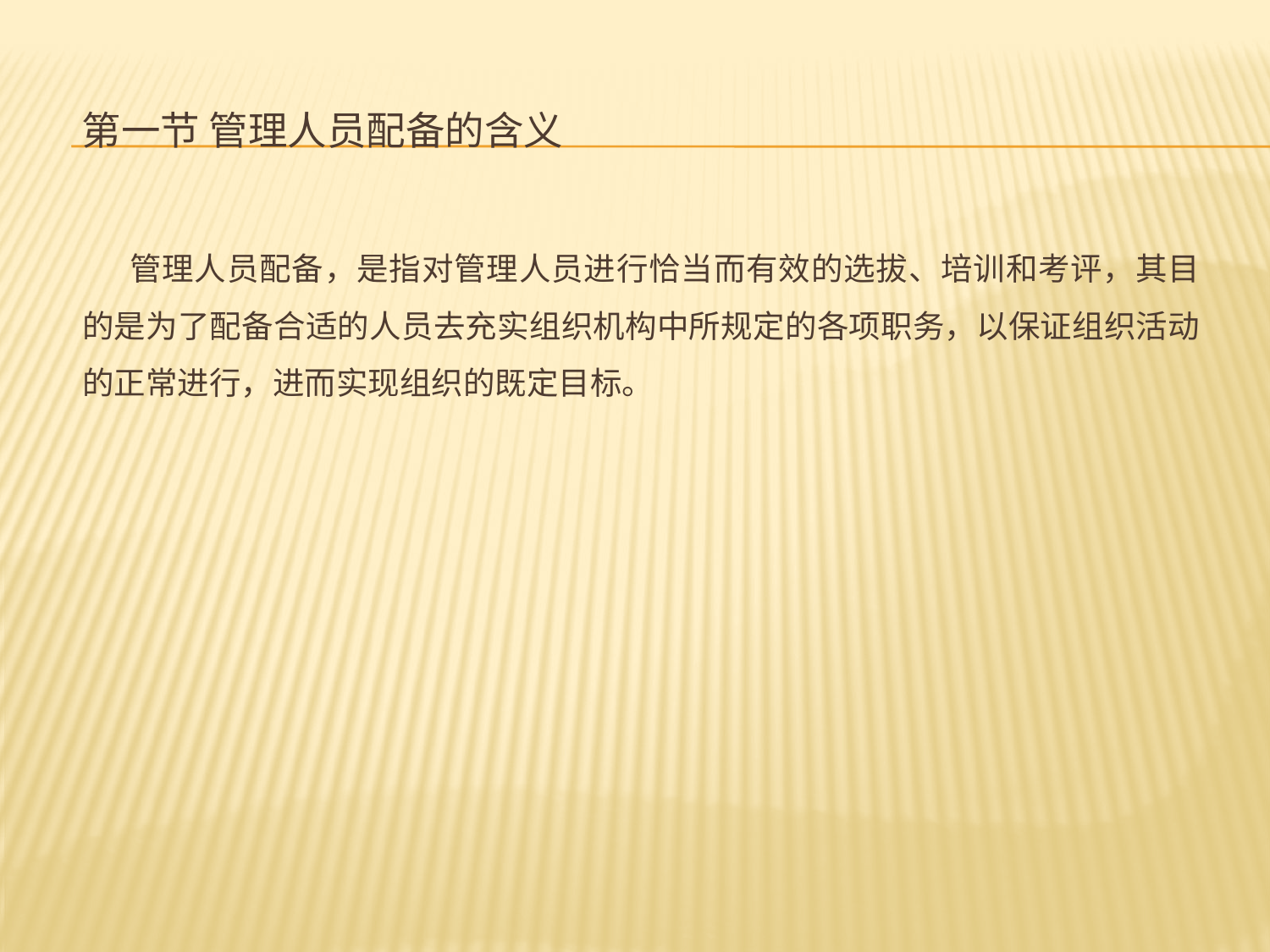

# 第一节 管理人员配备的含义
管理人员配备，是指对管理人员进行恰当而有效的选拔、培训和考评，其目的是为了配备合适的人员去充实组织机构中所规定的各项职务，以保证组织活动的正常进行，进而实现组织的既定目标。